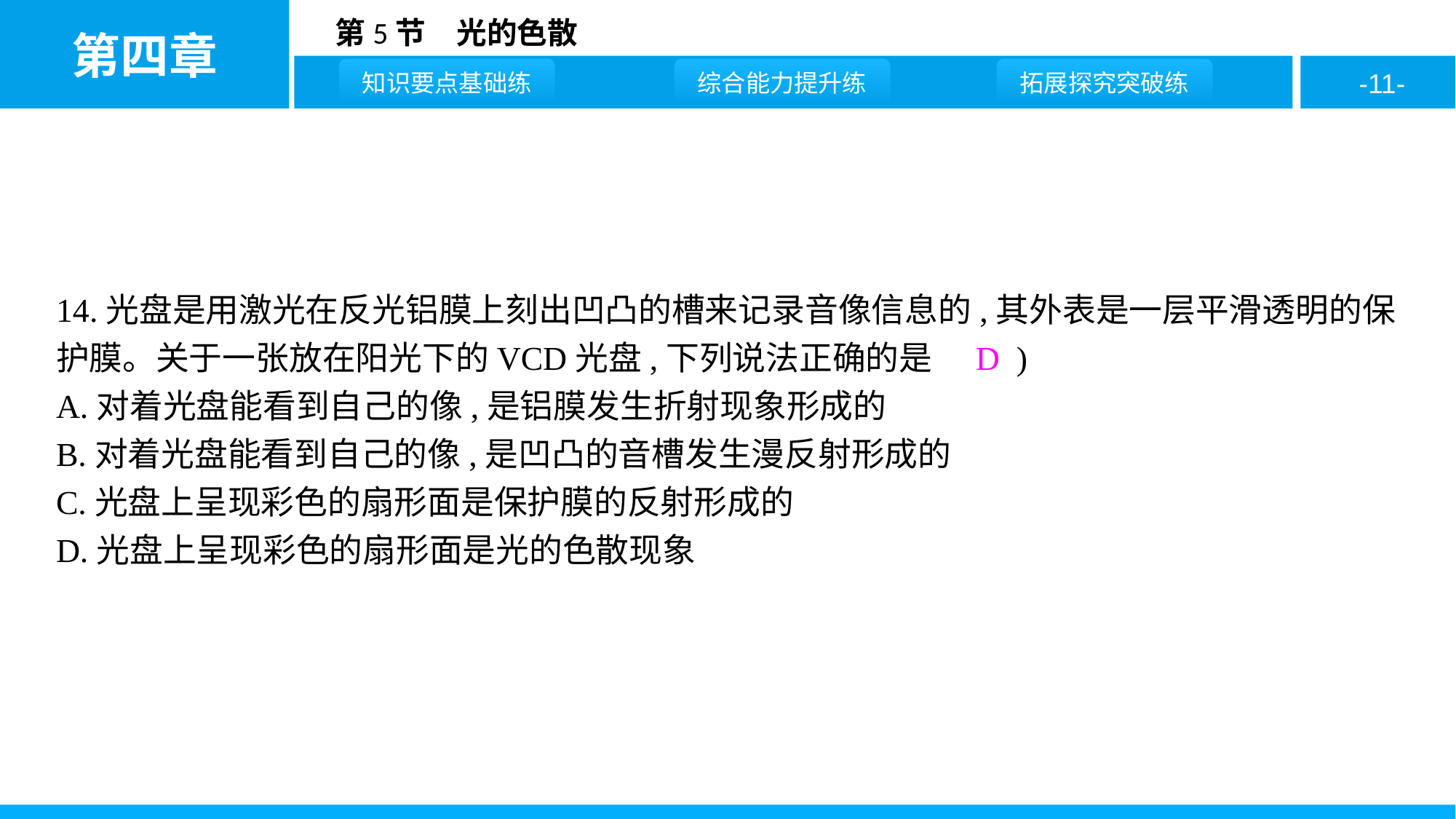

14.光盘是用激光在反光铝膜上刻出凹凸的槽来记录音像信息的,其外表是一层平滑透明的保护膜。关于一张放在阳光下的VCD光盘,下列说法正确的是 (  D  )
A.对着光盘能看到自己的像,是铝膜发生折射现象形成的
B.对着光盘能看到自己的像,是凹凸的音槽发生漫反射形成的
C.光盘上呈现彩色的扇形面是保护膜的反射形成的
D.光盘上呈现彩色的扇形面是光的色散现象